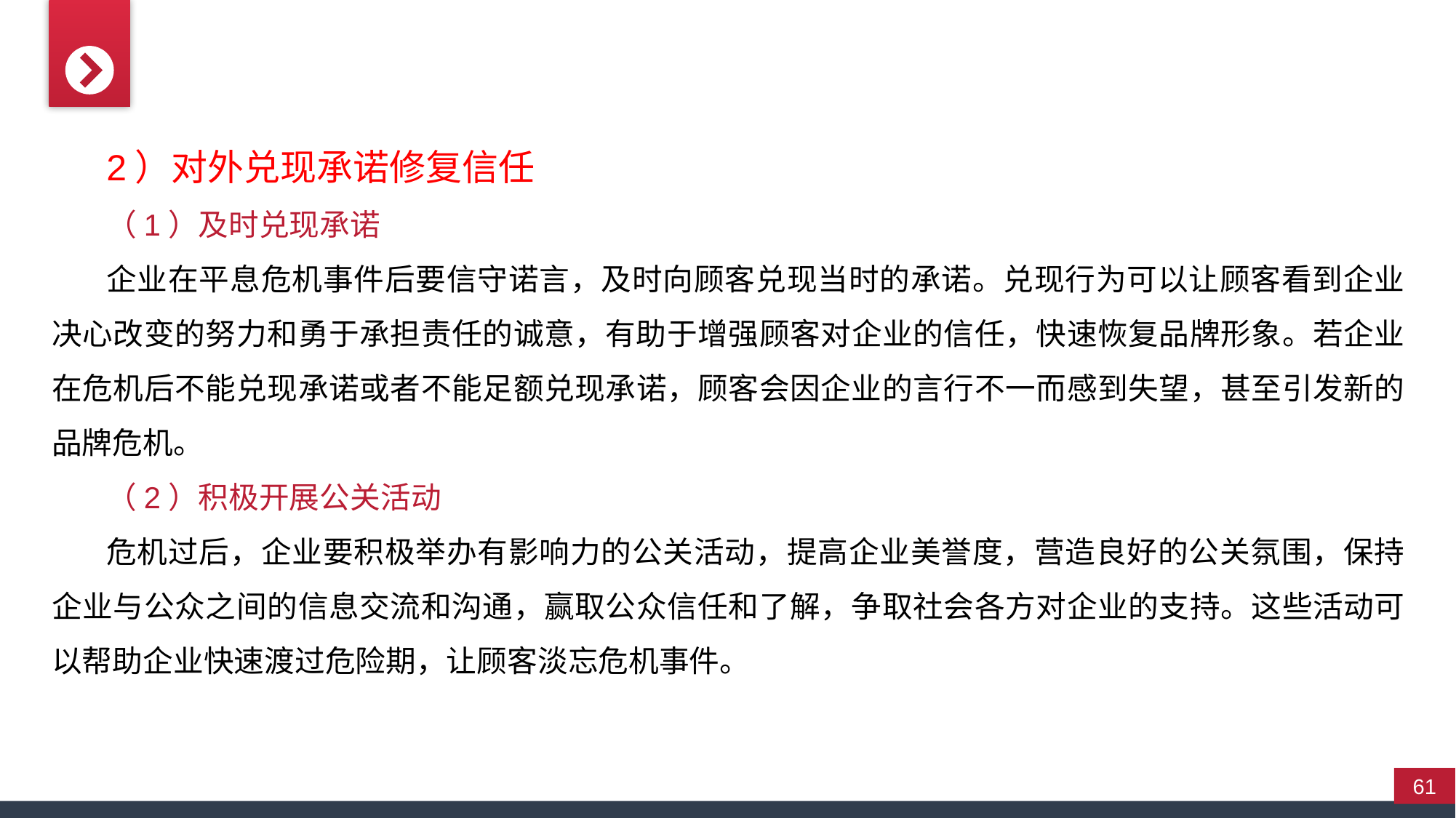

2）对外兑现承诺修复信任
（1）及时兑现承诺
企业在平息危机事件后要信守诺言，及时向顾客兑现当时的承诺。兑现行为可以让顾客看到企业决心改变的努力和勇于承担责任的诚意，有助于增强顾客对企业的信任，快速恢复品牌形象。若企业在危机后不能兑现承诺或者不能足额兑现承诺，顾客会因企业的言行不一而感到失望，甚至引发新的品牌危机。
（2）积极开展公关活动
危机过后，企业要积极举办有影响力的公关活动，提高企业美誉度，营造良好的公关氛围，保持企业与公众之间的信息交流和沟通，赢取公众信任和了解，争取社会各方对企业的支持。这些活动可以帮助企业快速渡过危险期，让顾客淡忘危机事件。